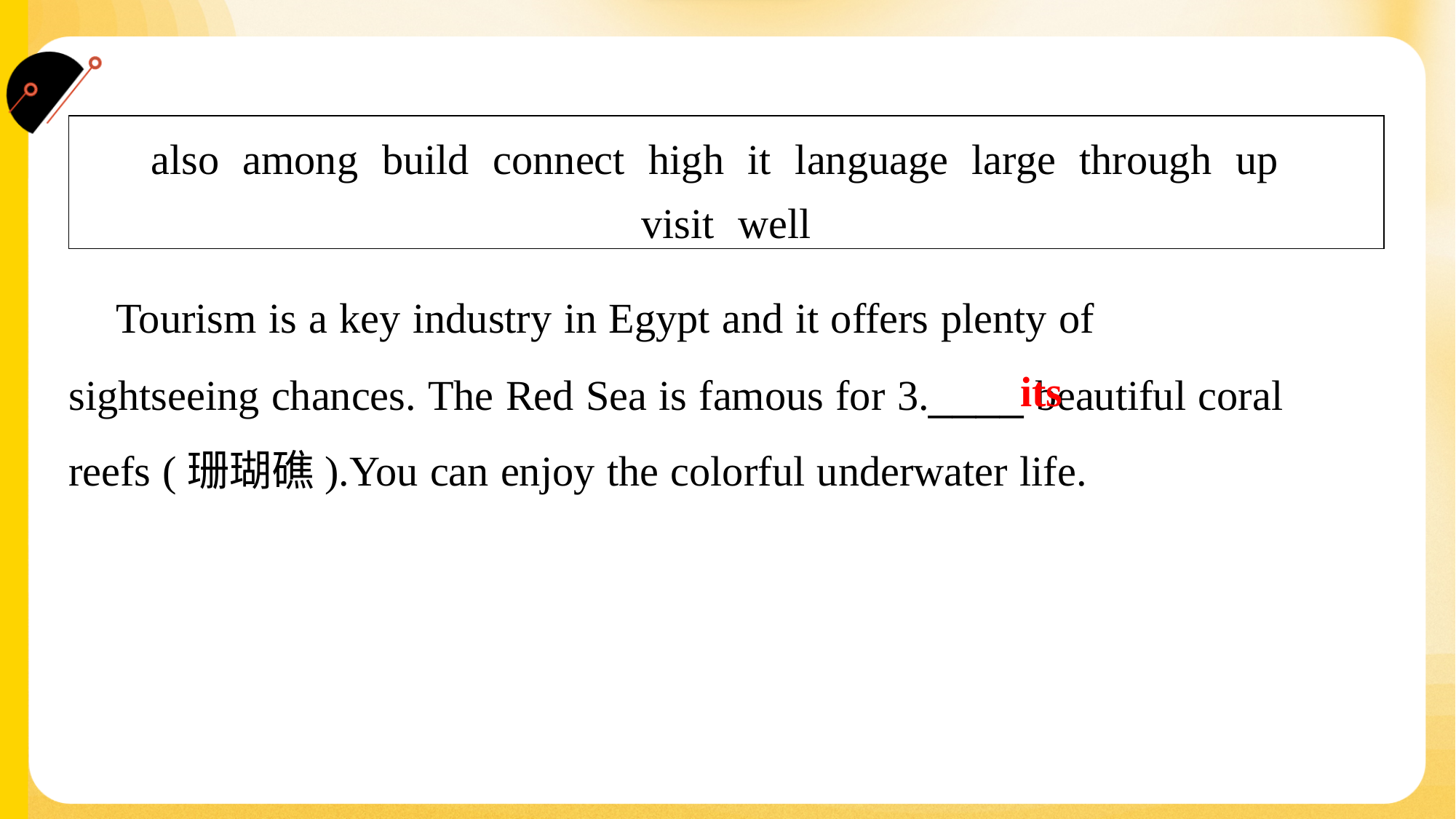

| also among build connect high it language large through up visit well |
| --- |
    Tourism is a key industry in Egypt and it offers plenty of
sightseeing chances. The Red Sea is famous for 3.____ beautiful coral
reefs (珊瑚礁).You can enjoy the colorful underwater life.#1.3
its